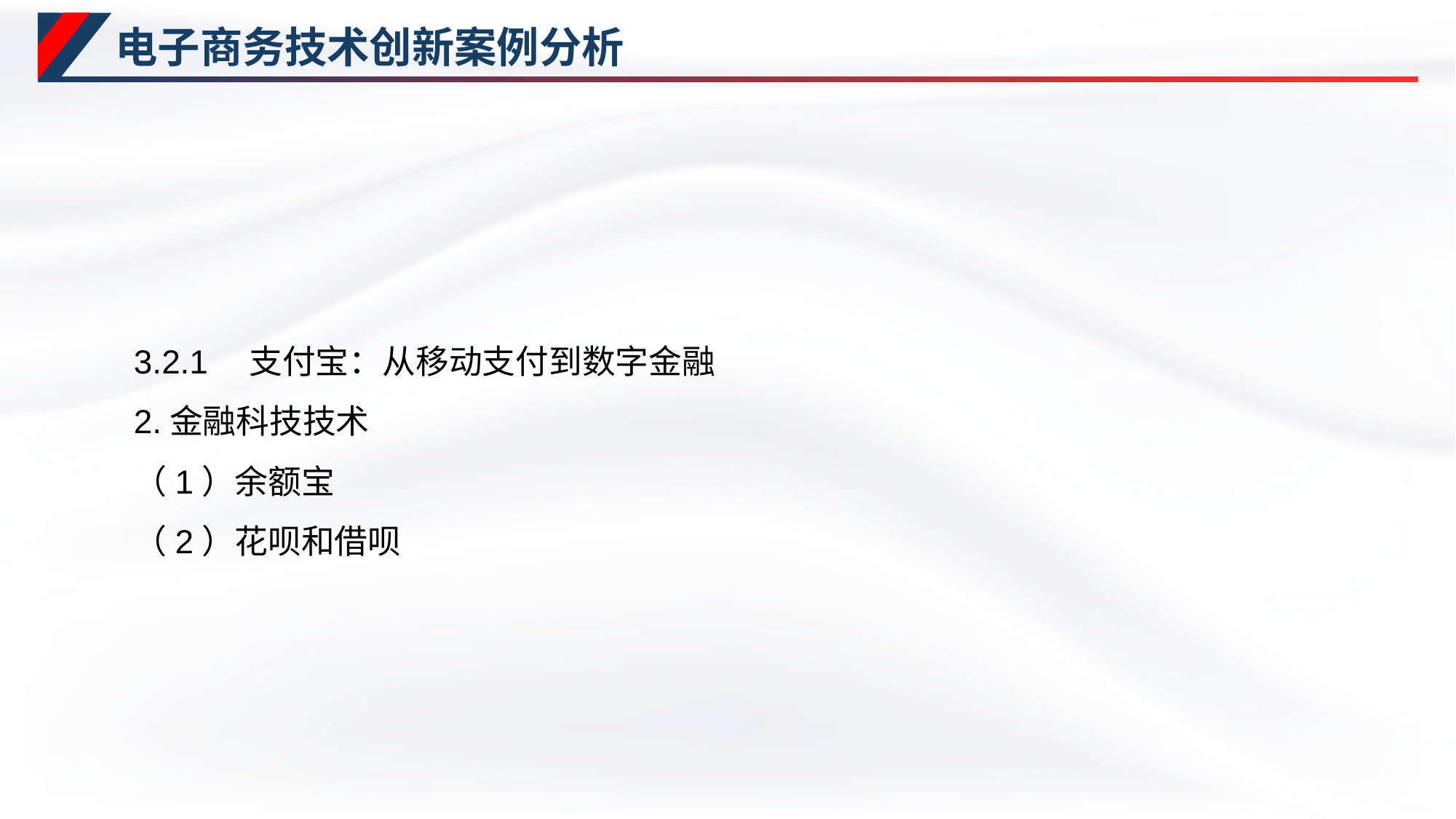

# 电子商务技术创新案例分析
3.2.1　支付宝：从移动支付到数字金融
2.金融科技技术
（1）余额宝
（2）花呗和借呗